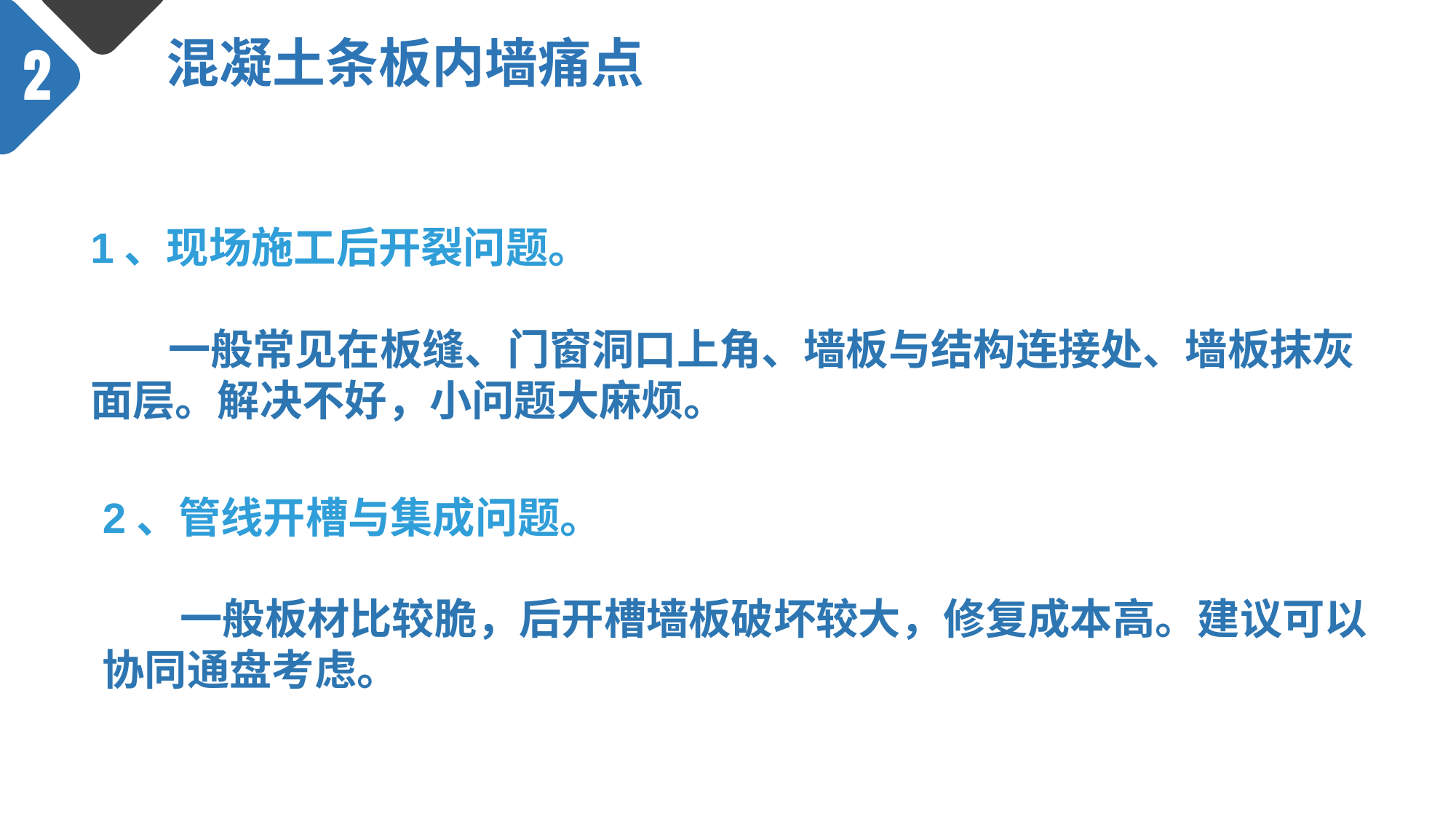

混凝土条板内墙痛点

2

1、现场施工后开裂问题。

       一般常见在板缝、门窗洞口上角、墙板与结构连接处、墙板抹灰面层。解决不好，小问题大麻烦。
2、管线开槽与集成问题。

       一般板材比较脆，后开槽墙板破坏较大，修复成本高。建议可以协同通盘考虑。